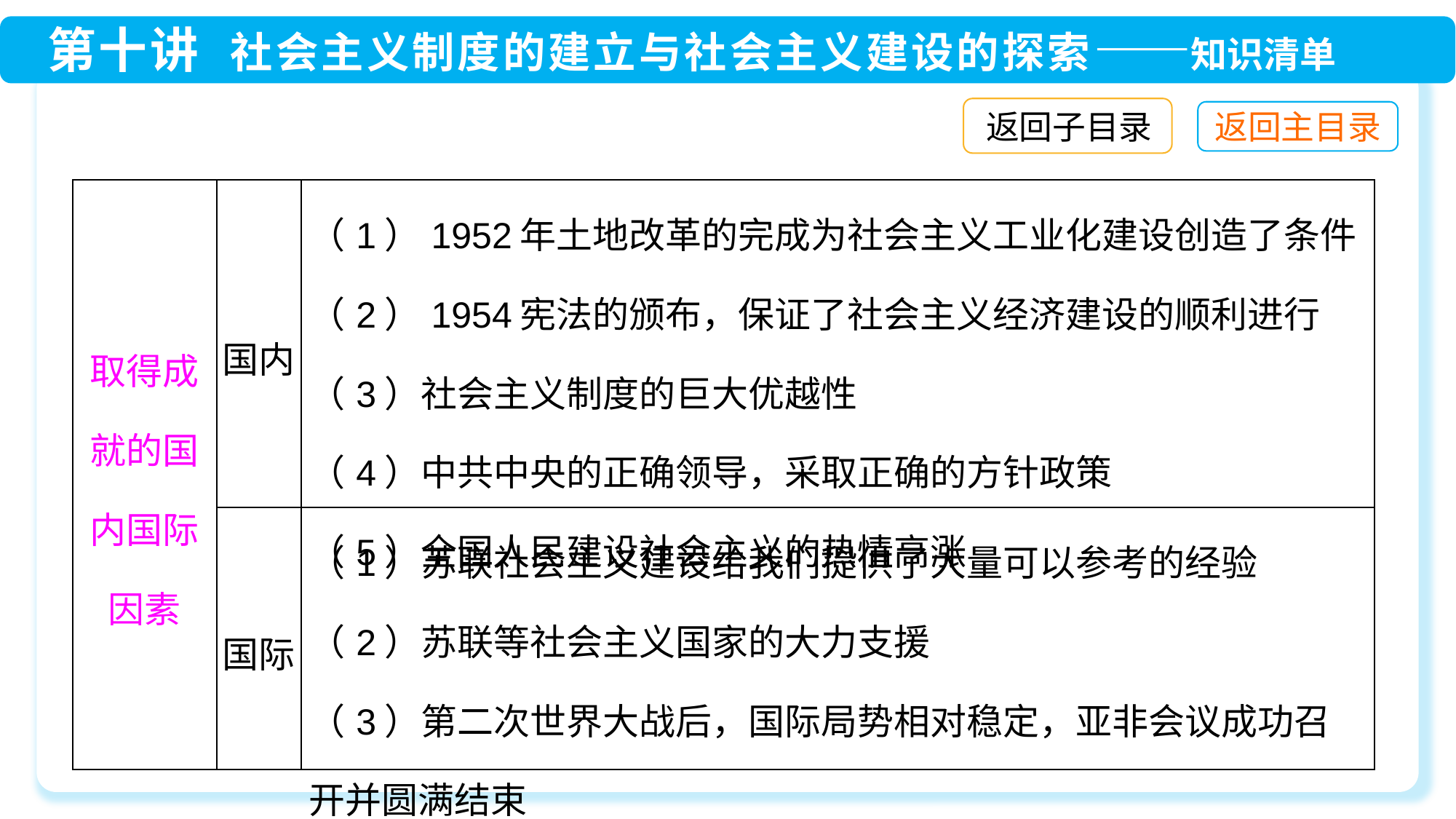

返回子目录
| 取得成就的国内国际因素 | 国内 | （1）1952年土地改革的完成为社会主义工业化建设创造了条件 （2）1954宪法的颁布，保证了社会主义经济建设的顺利进行 （3）社会主义制度的巨大优越性 （4）中共中央的正确领导，采取正确的方针政策 （5）全国人民建设社会主义的热情高涨 |
| --- | --- | --- |
|  | 国际 | （1）苏联社会主义建设给我们提供了大量可以参考的经验 （2）苏联等社会主义国家的大力支援 （3）第二次世界大战后，国际局势相对稳定，亚非会议成功召开并圆满结束 |